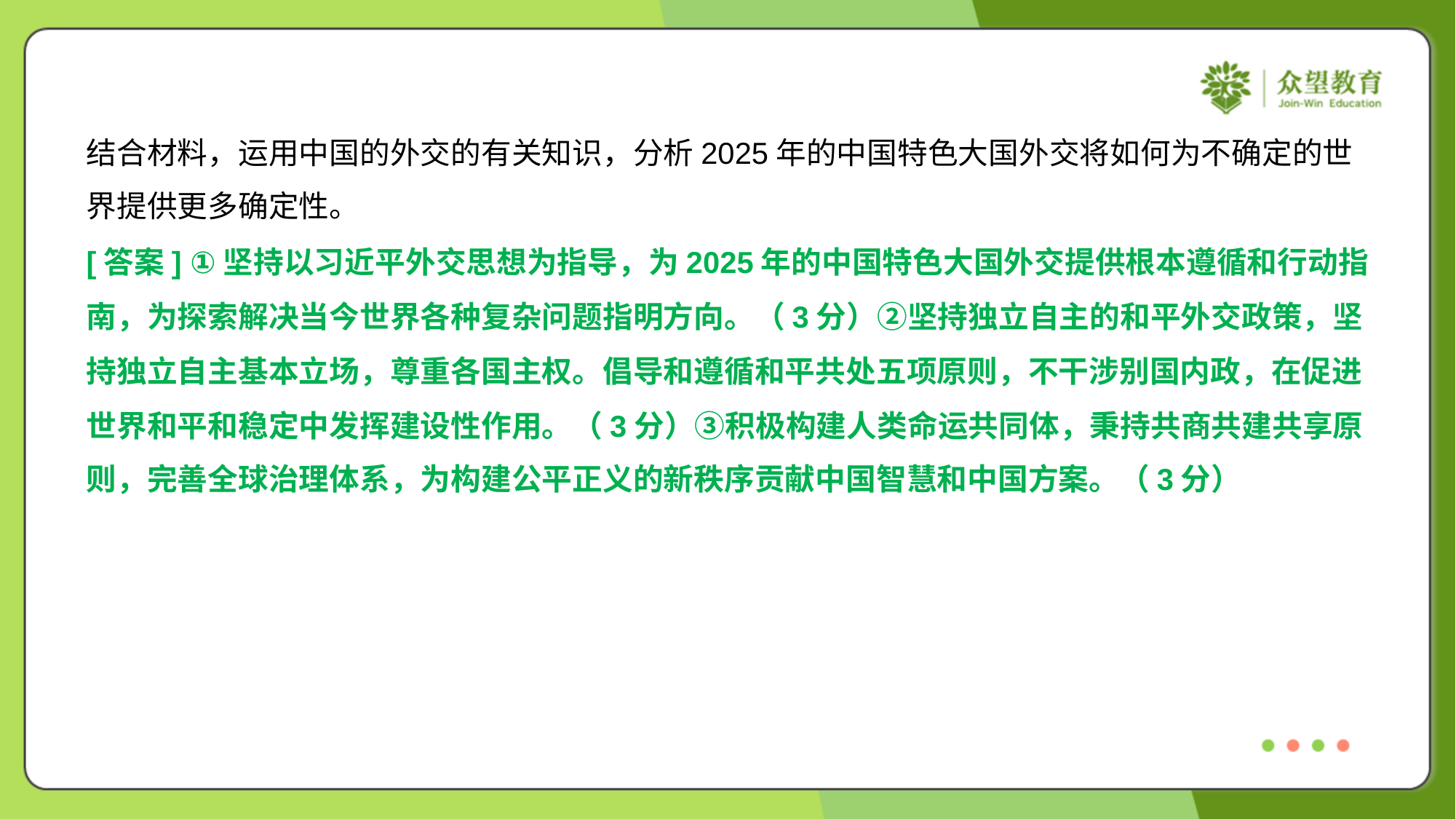

结合材料，运用中国的外交的有关知识，分析2025年的中国特色大国外交将如何为不确定的世
界提供更多确定性。
[答案] ①坚持以习近平外交思想为指导，为2025年的中国特色大国外交提供根本遵循和行动指
南，为探索解决当今世界各种复杂问题指明方向。（3分）②坚持独立自主的和平外交政策，坚
持独立自主基本立场，尊重各国主权。倡导和遵循和平共处五项原则，不干涉别国内政，在促进
世界和平和稳定中发挥建设性作用。（3分）③积极构建人类命运共同体，秉持共商共建共享原
则，完善全球治理体系，为构建公平正义的新秩序贡献中国智慧和中国方案。（3分）